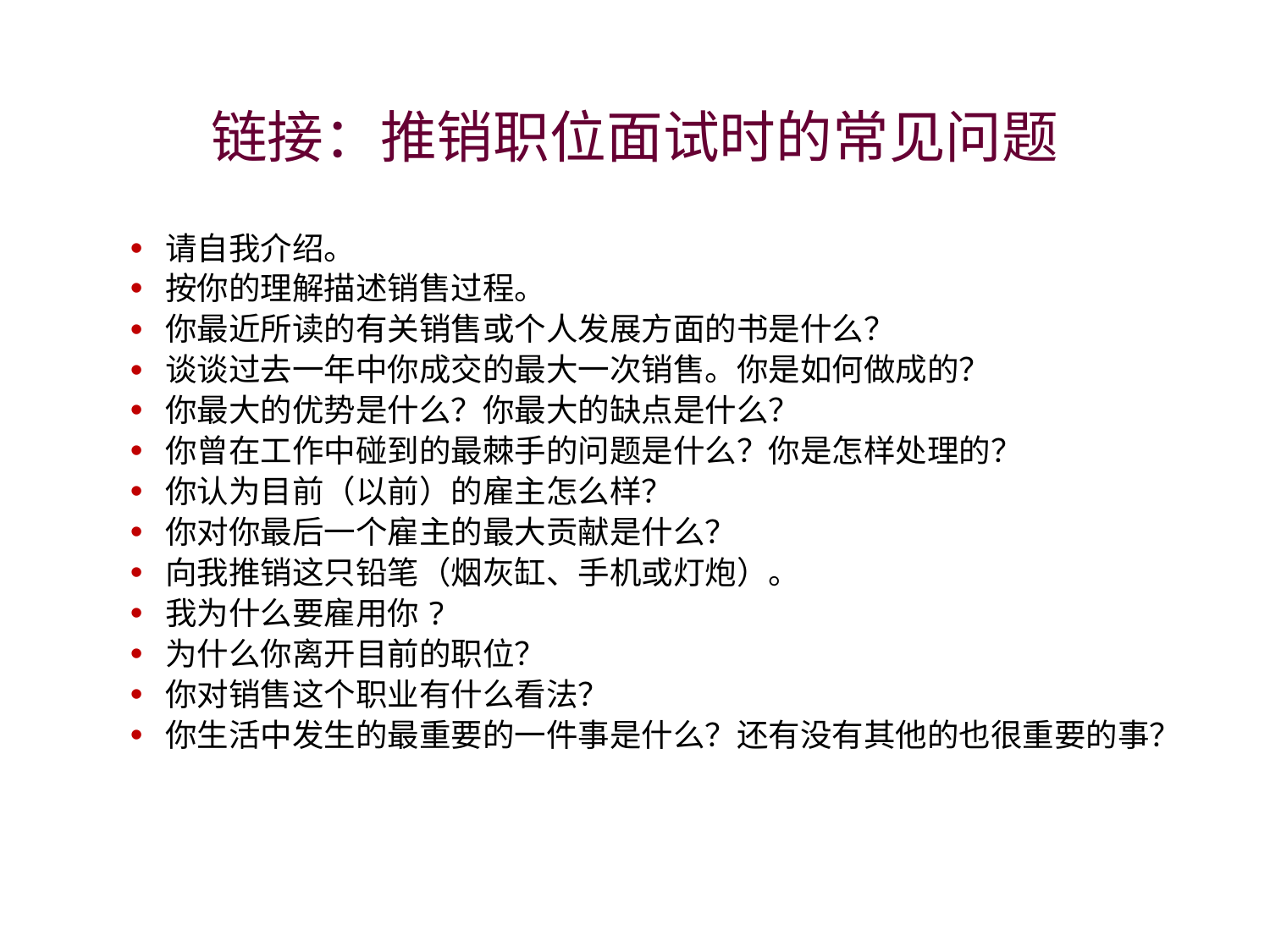

# 链接：推销职位面试时的常见问题
请自我介绍。
按你的理解描述销售过程。
你最近所读的有关销售或个人发展方面的书是什么？
谈谈过去一年中你成交的最大一次销售。你是如何做成的？
你最大的优势是什么？你最大的缺点是什么？
你曾在工作中碰到的最棘手的问题是什么？你是怎样处理的？
你认为目前（以前）的雇主怎么样？
你对你最后一个雇主的最大贡献是什么？
向我推销这只铅笔（烟灰缸、手机或灯炮）。
我为什么要雇用你?
为什么你离开目前的职位？
你对销售这个职业有什么看法？
你生活中发生的最重要的一件事是什么？还有没有其他的也很重要的事？